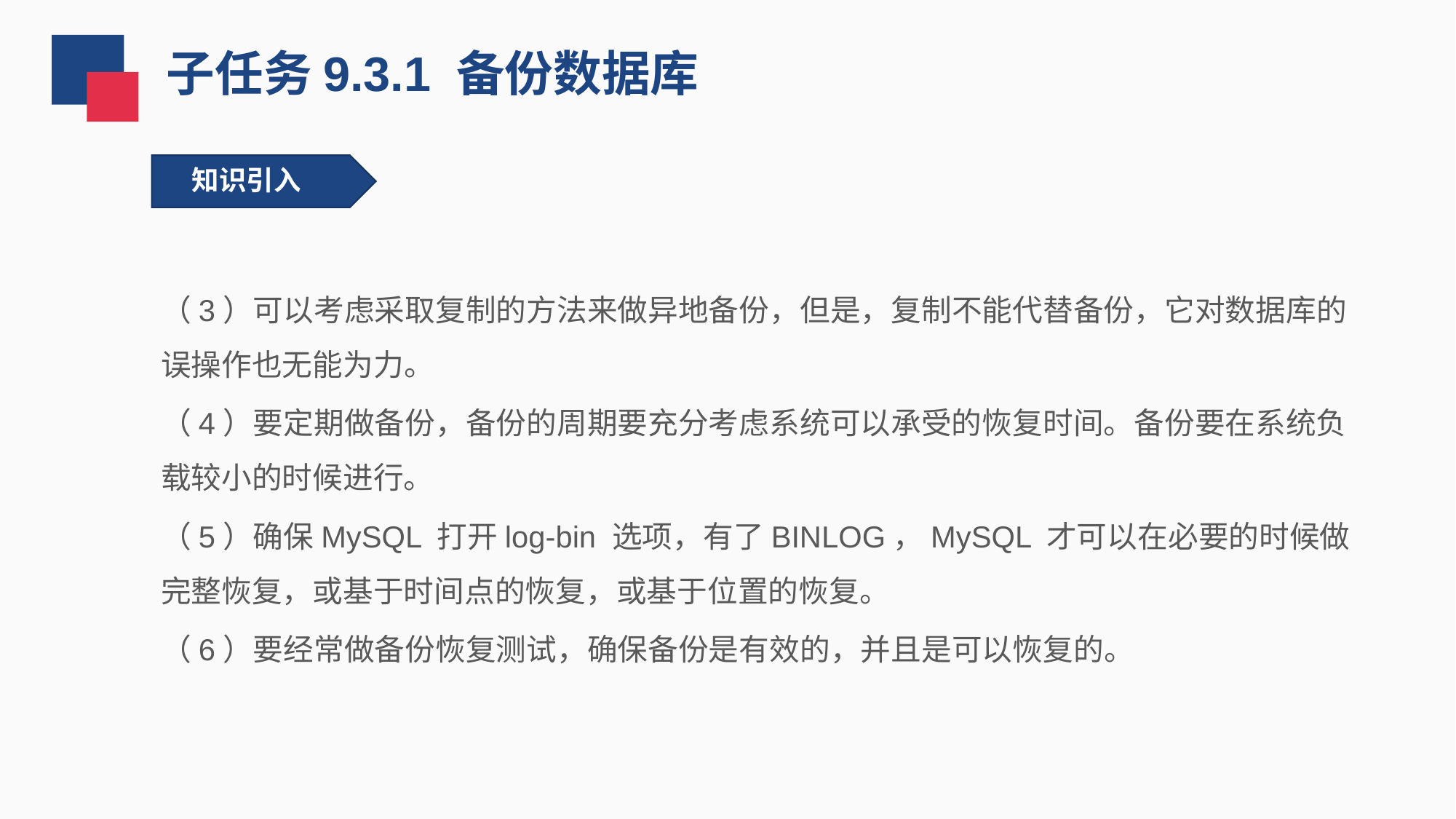

子任务9.3.1 备份数据库

知识引入
（3）可以考虑采取复制的方法来做异地备份，但是，复制不能代替备份，它对数据库的误操作也无能为力。
（4）要定期做备份，备份的周期要充分考虑系统可以承受的恢复时间。备份要在系统负载较小的时候进行。
（5）确保MySQL 打开log-bin 选项，有了BINLOG，MySQL 才可以在必要的时候做完整恢复，或基于时间点的恢复，或基于位置的恢复。
（6）要经常做备份恢复测试，确保备份是有效的，并且是可以恢复的。